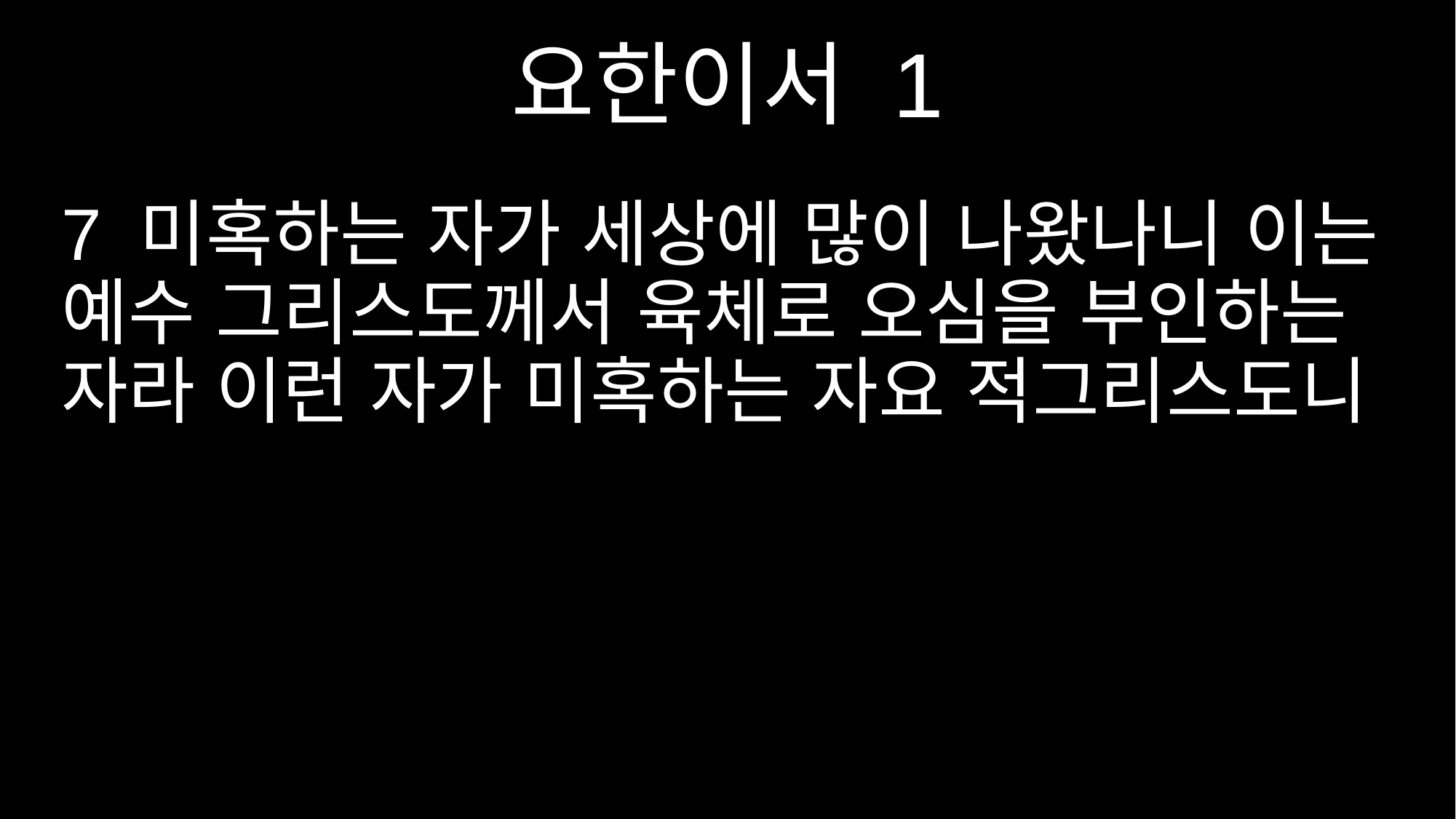

요한이서 1
7 미혹하는 자가 세상에 많이 나왔나니 이는 예수 그리스도께서 육체로 오심을 부인하는 자라 이런 자가 미혹하는 자요 적그리스도니